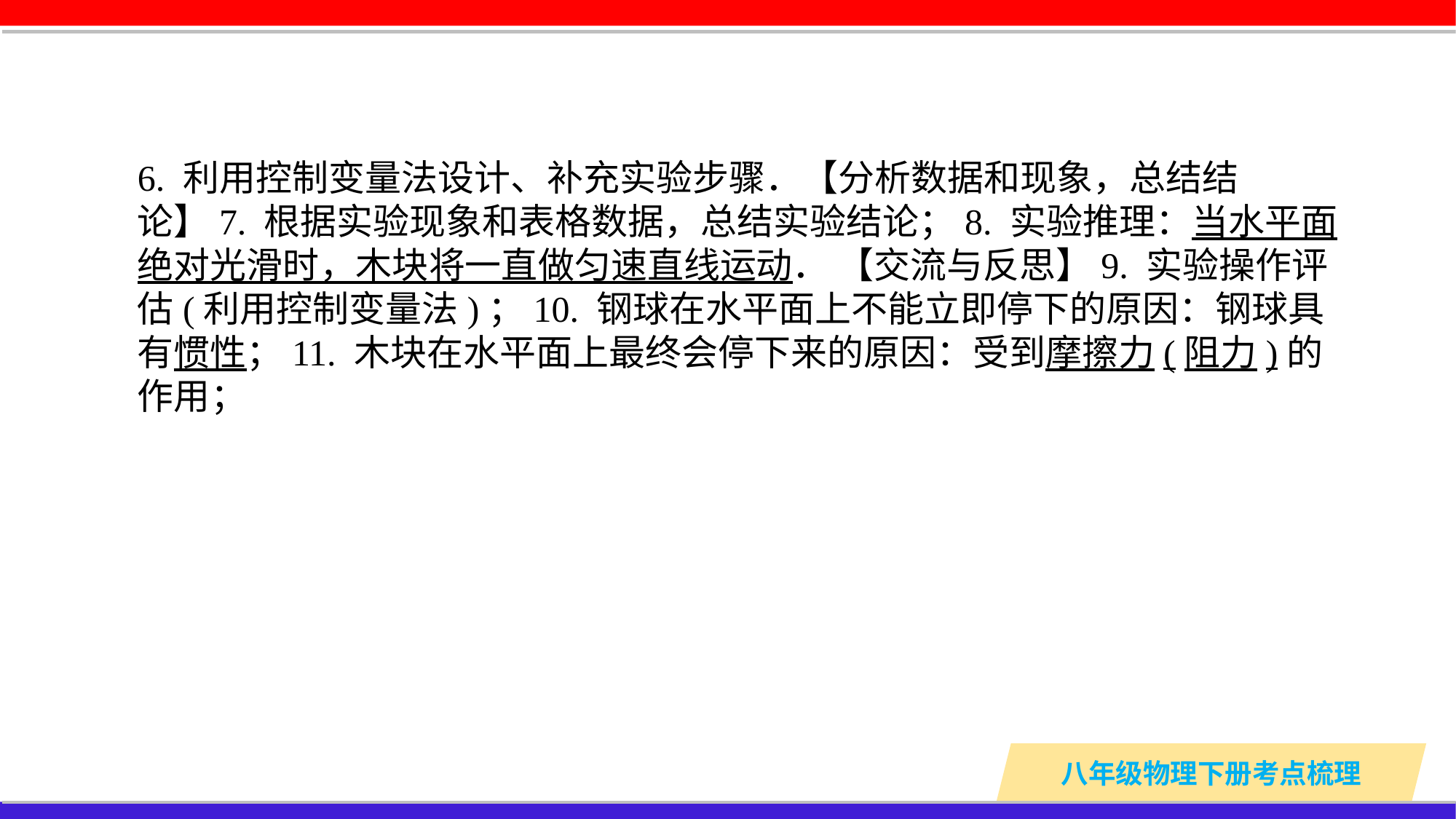

6. 利用控制变量法设计、补充实验步骤．【分析数据和现象，总结结论】7. 根据实验现象和表格数据，总结实验结论；8. 实验推理：当水平面绝对光滑时，木块将一直做匀速直线运动． 【交流与反思】9. 实验操作评估(利用控制变量法)；10. 钢球在水平面上不能立即停下的原因：钢球具有惯性；11. 木块在水平面上最终会停下来的原因：受到摩擦力(阻力)的作用；